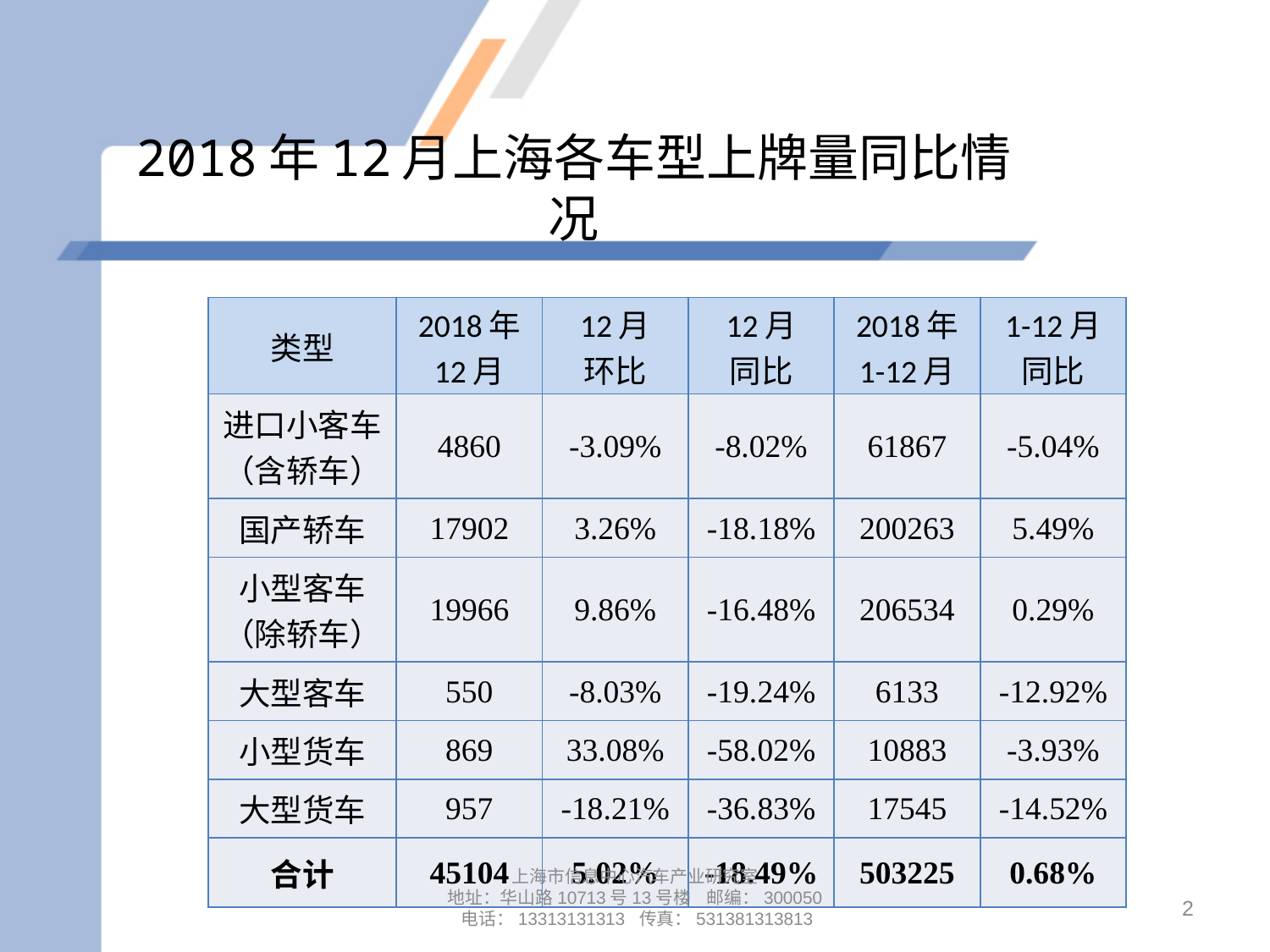

# 2018年12月上海各车型上牌量同比情况

| 类型 | 2018年 12月 | 12月 环比 | 12月 同比 | 2018年 1-12月 | 1-12月 同比 |
| --- | --- | --- | --- | --- | --- |
| 进口小客车 （含轿车） | 4860 | -3.09% | -8.02% | 61867 | -5.04% |
| 国产轿车 | 17902 | 3.26% | -18.18% | 200263 | 5.49% |
| 小型客车 （除轿车） | 19966 | 9.86% | -16.48% | 206534 | 0.29% |
| 大型客车 | 550 | -8.03% | -19.24% | 6133 | -12.92% |
| 小型货车 | 869 | 33.08% | -58.02% | 10883 | -3.93% |
| 大型货车 | 957 | -18.21% | -36.83% | 17545 | -14.52% |
| 合计 | 45104 | 5.02% | -18.49% | 503225 | 0.68% |
上海市信息中心汽车产业研究室
地址：华山路10713号13号楼    邮编：300050  电话：13313131313  传真：531381313813

2